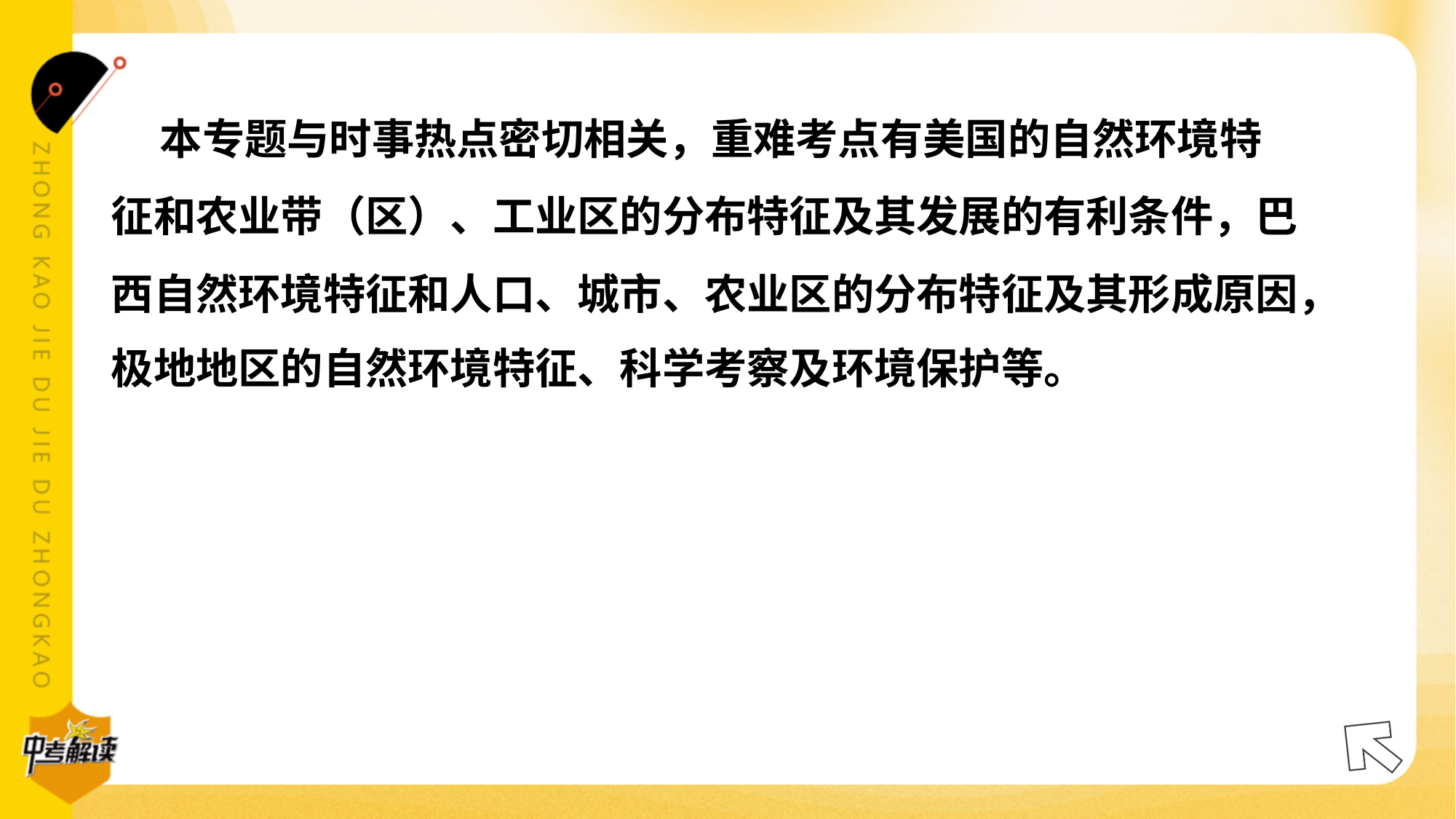

本专题与时事热点密切相关，重难考点有美国的自然环境特
征和农业带（区）、工业区的分布特征及其发展的有利条件，巴
西自然环境特征和人口、城市、农业区的分布特征及其形成原因，
极地地区的自然环境特征、科学考察及环境保护等。